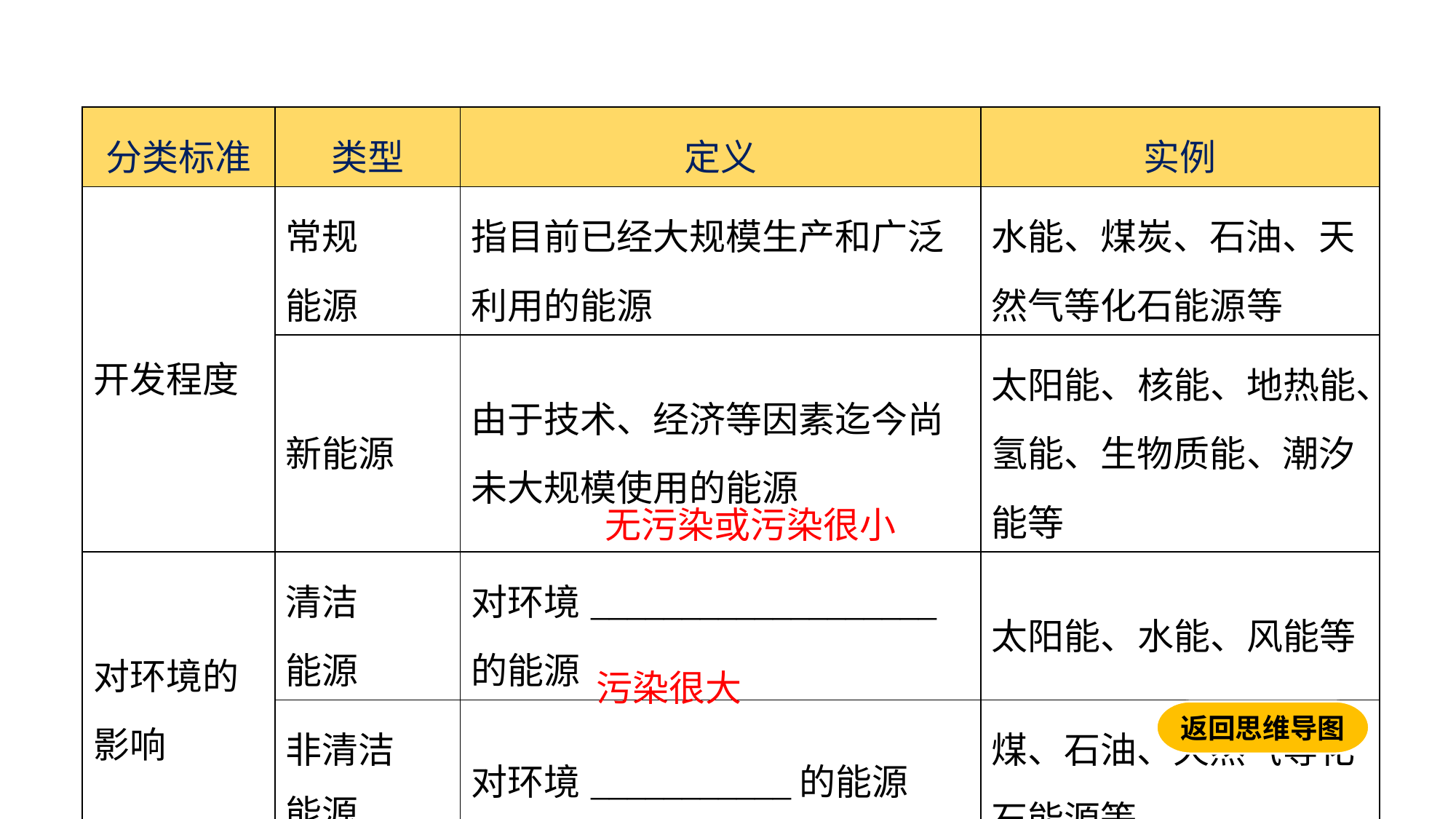

| 分类标准 | 类型 | 定义 | 实例 |
| --- | --- | --- | --- |
| 开发程度 | 常规 能源 | 指目前已经大规模生产和广泛利用的能源 | 水能、煤炭、石油、天然气等化石能源等 |
|  | 新能源 | 由于技术、经济等因素迄今尚未大规模使用的能源 | 太阳能、核能、地热能、氢能、生物质能、潮汐能等 |
| 对环境的 影响 | 清洁 能源 | 对环境\_\_\_\_\_\_\_\_\_\_\_\_\_\_\_\_\_\_\_的能源 | 太阳能、水能、风能等 |
|  | 非清洁 能源 | 对环境\_\_\_\_\_\_\_\_\_\_\_的能源 | 煤、石油、天然气等化石能源等 |
无污染或污染很小
污染很大
返回思维导图